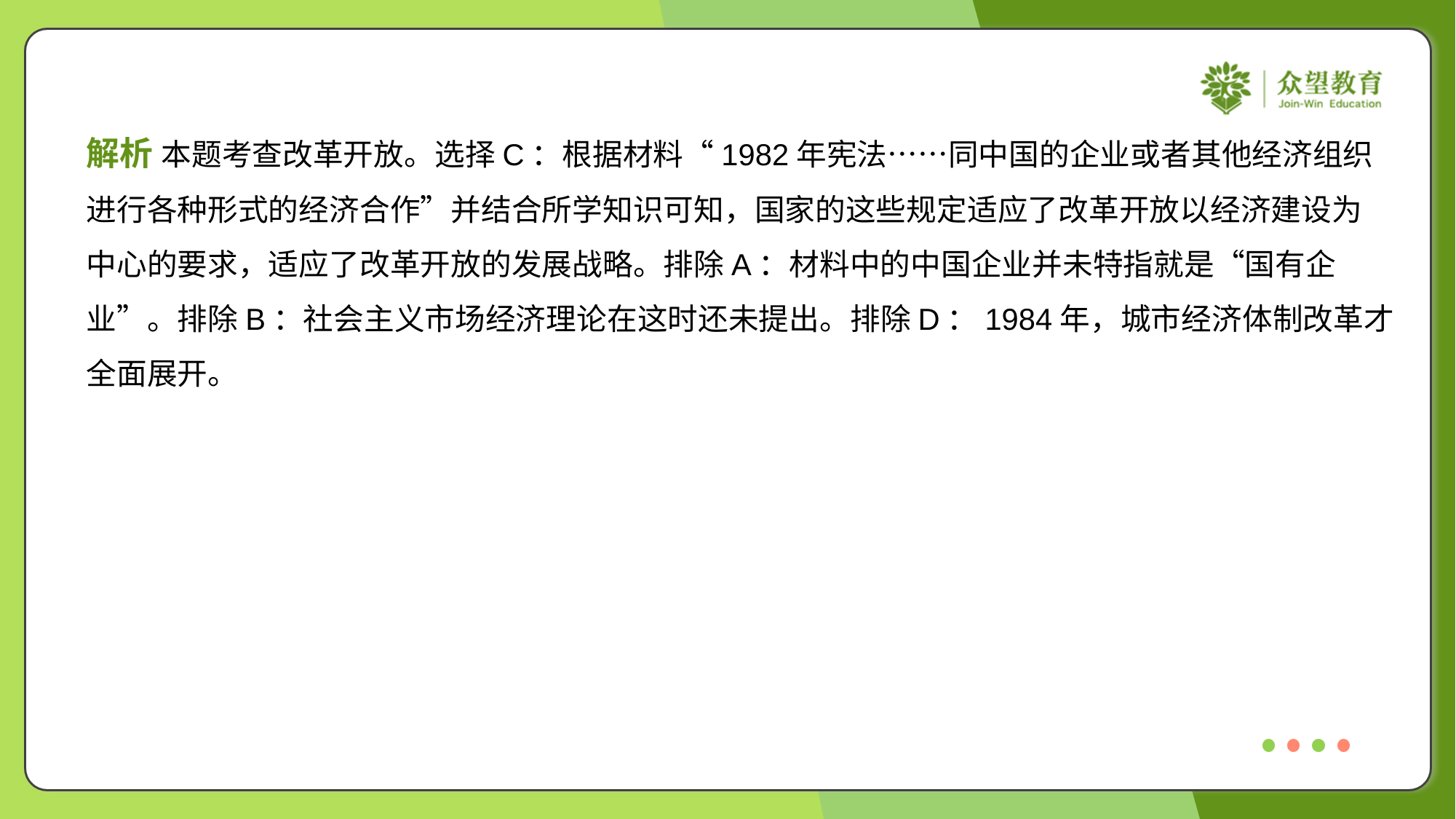

解析 本题考查改革开放。选择C：根据材料“1982年宪法……同中国的企业或者其他经济组织
进行各种形式的经济合作”并结合所学知识可知，国家的这些规定适应了改革开放以经济建设为
中心的要求，适应了改革开放的发展战略。排除A：材料中的中国企业并未特指就是“国有企
业”。排除B：社会主义市场经济理论在这时还未提出。排除D：1984年，城市经济体制改革才
全面展开。